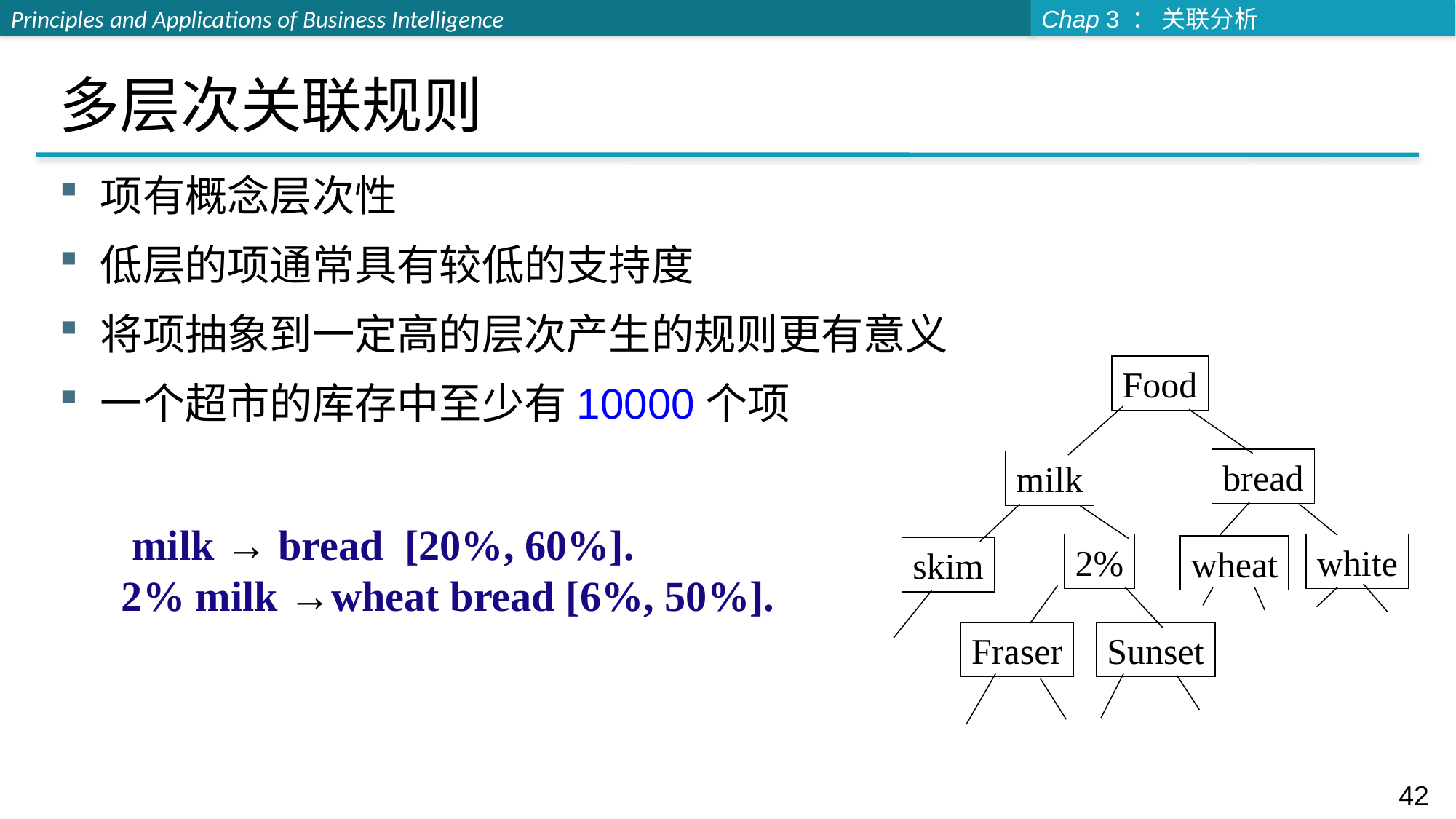

# 多层次关联规则
项有概念层次性
低层的项通常具有较低的支持度
将项抽象到一定高的层次产生的规则更有意义
一个超市的库存中至少有10000个项
Food

bread
milk

2%
white
wheat
skim

Fraser
Sunset

 milk → bread  [20%, 60%].
2% milk →wheat bread [6%, 50%].